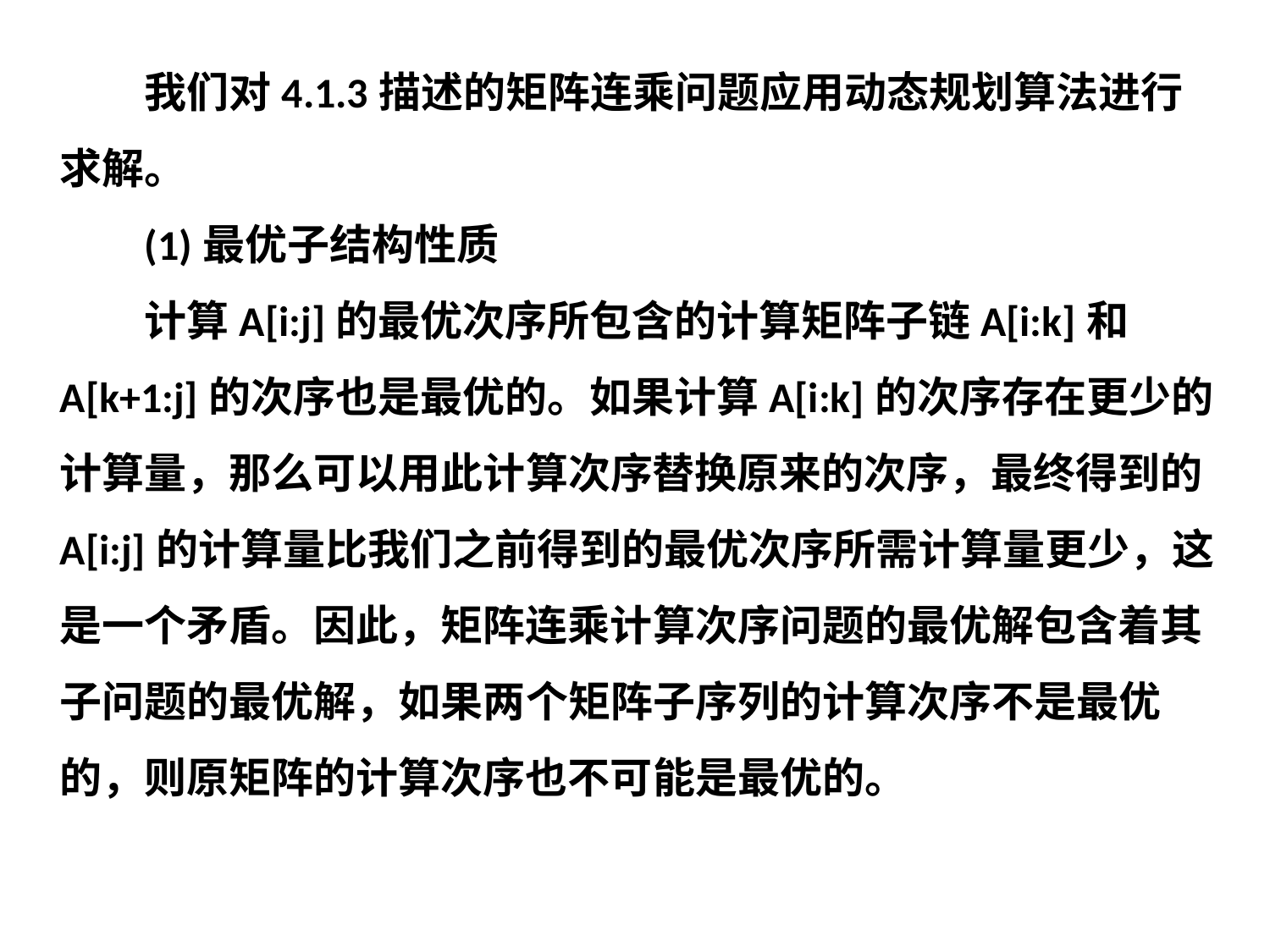

我们对4.1.3描述的矩阵连乘问题应用动态规划算法进行求解。
(1)最优子结构性质
计算A[i:j]的最优次序所包含的计算矩阵子链A[i:k]和A[k+1:j]的次序也是最优的。如果计算A[i:k]的次序存在更少的计算量，那么可以用此计算次序替换原来的次序，最终得到的A[i:j]的计算量比我们之前得到的最优次序所需计算量更少，这是一个矛盾。因此，矩阵连乘计算次序问题的最优解包含着其子问题的最优解，如果两个矩阵子序列的计算次序不是最优的，则原矩阵的计算次序也不可能是最优的。